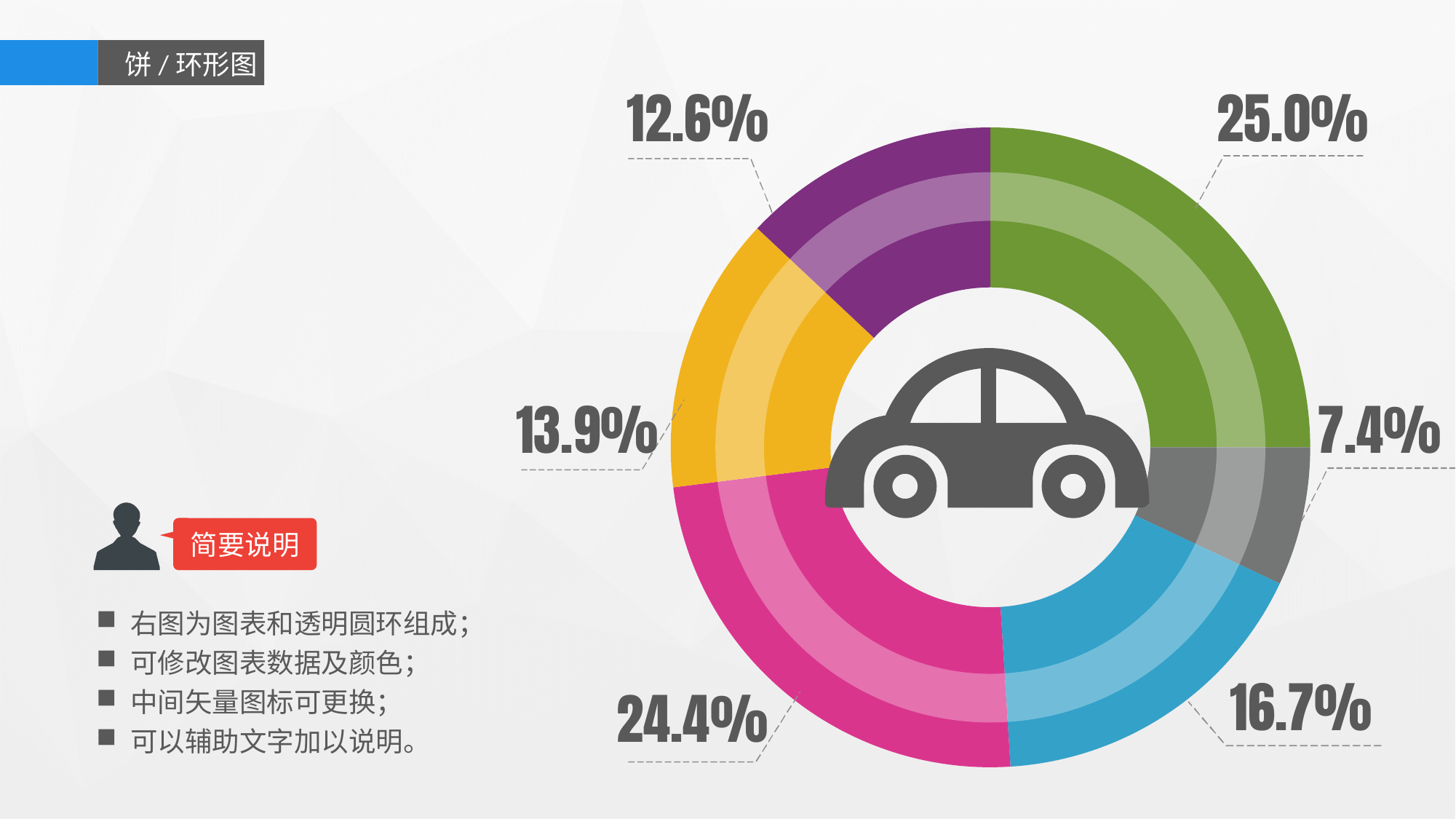

饼/环形图
12.6%
25.0%

### Chart

| Category | 销售额 |
|---|---|
| 第一季度 | 0.25 |
|  | 0.07 |
|  | 0.17 |
| 第二季度 | 0.24 |
| 第三季度 | 0.14 |
| 第四季度 | 0.13 |

13.9%
7.4%

简要说明

右图为图表和透明圆环组成；
可修改图表数据及颜色；
中间矢量图标可更换；
可以辅助文字加以说明。
16.7%
24.4%